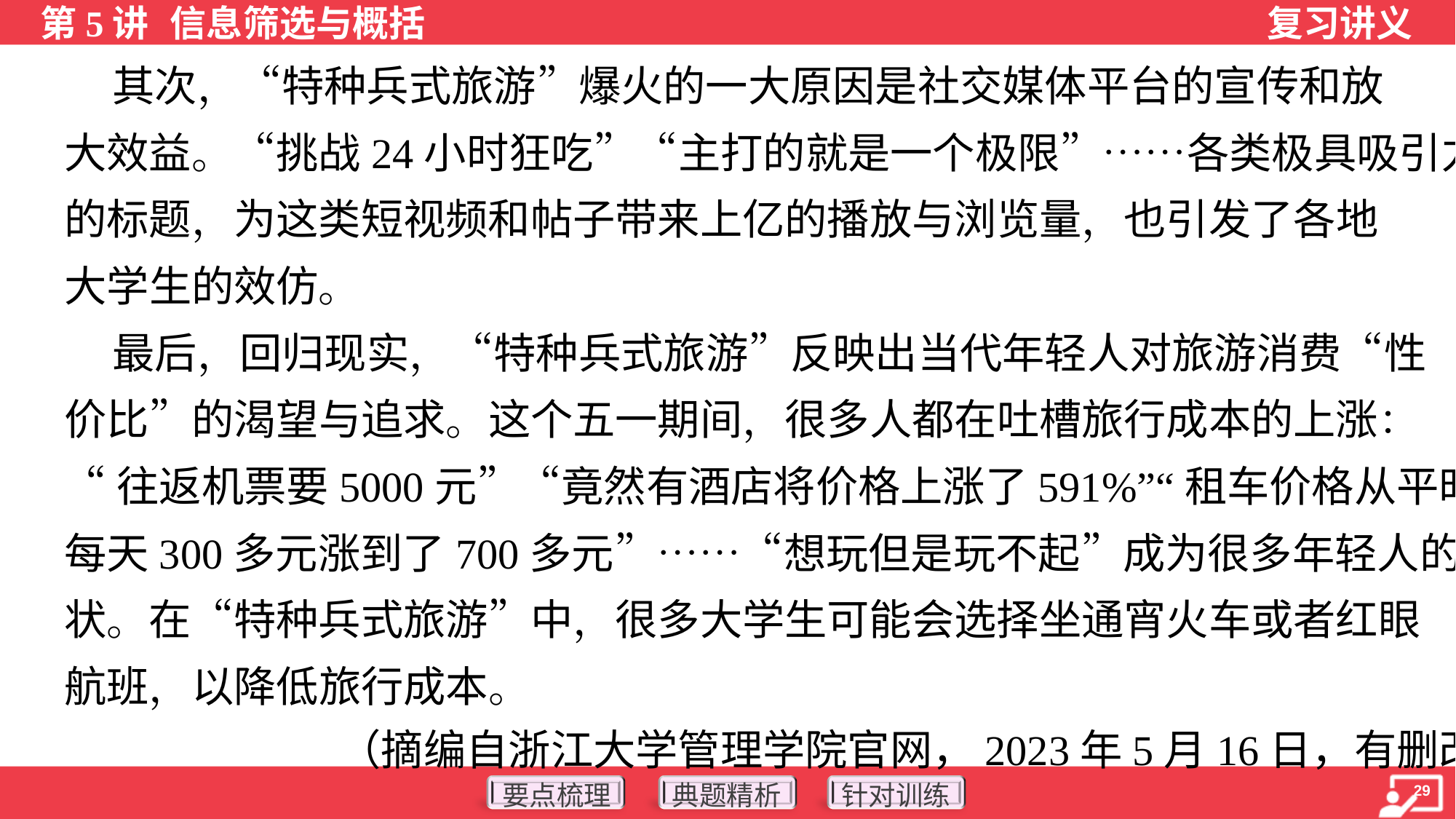

其次，“特种兵式旅游”爆火的一大原因是社交媒体平台的宣传和放
大效益。“挑战24小时狂吃”“主打的就是一个极限”……各类极具吸引力
的标题，为这类短视频和帖子带来上亿的播放与浏览量，也引发了各地
大学生的效仿。
    最后，回归现实，“特种兵式旅游”反映出当代年轻人对旅游消费“性
价比”的渴望与追求。这个五一期间，很多人都在吐槽旅行成本的上涨：
“往返机票要5000元”“竟然有酒店将价格上涨了591%”“租车价格从平时的
每天300多元涨到了700多元”……“想玩但是玩不起”成为很多年轻人的窘
状。在“特种兵式旅游”中，很多大学生可能会选择坐通宵火车或者红眼
航班，以降低旅行成本。
（摘编自浙江大学管理学院官网，2023年5月16日，有删改）